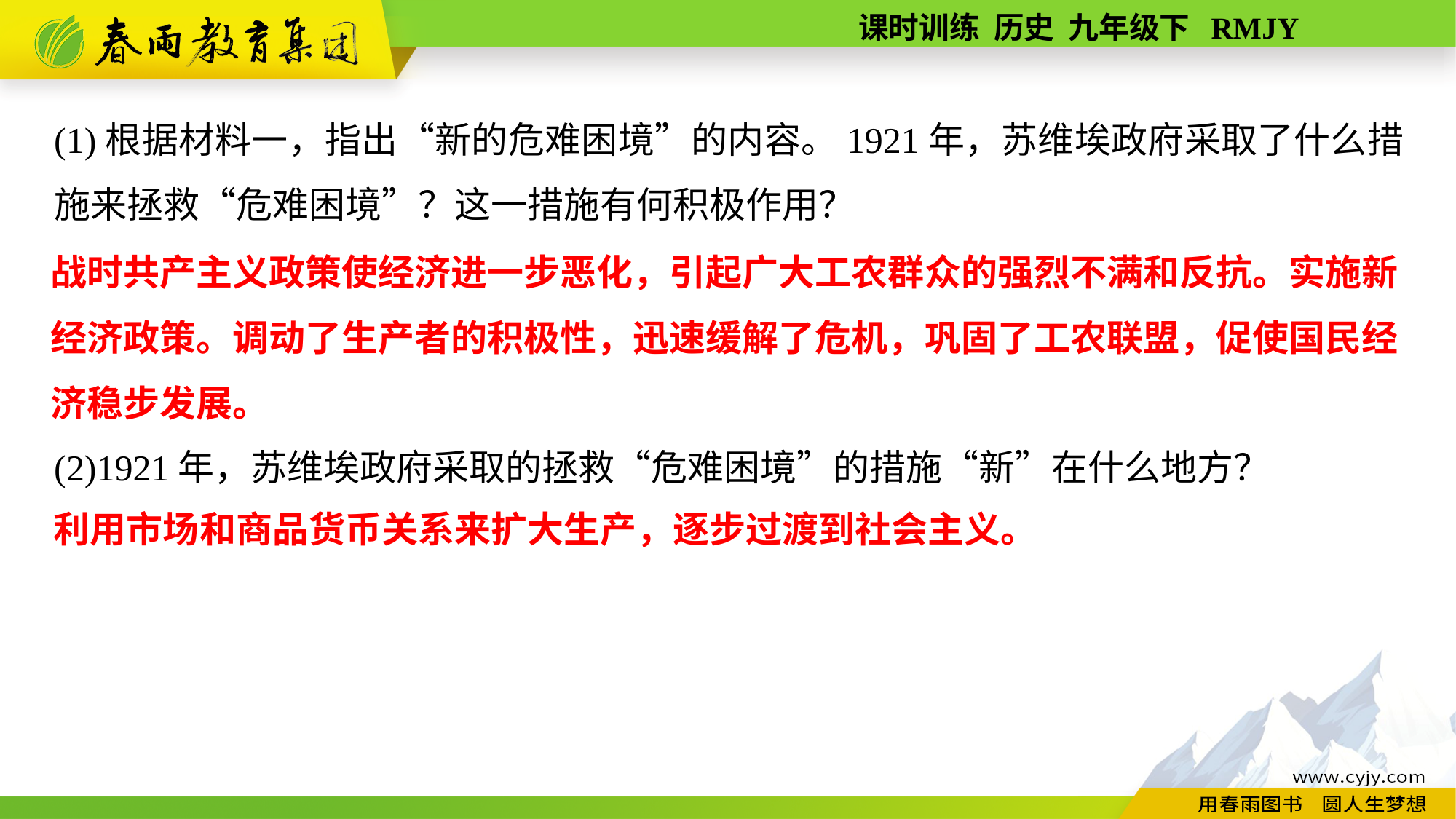

(1)根据材料一，指出“新的危难困境”的内容。1921年，苏维埃政府采取了什么措施来拯救“危难困境”？这一措施有何积极作用？

(2)1921年，苏维埃政府采取的拯救“危难困境”的措施“新”在什么地方？
战时共产主义政策使经济进一步恶化，引起广大工农群众的强烈不满和反抗。实施新经济政策。调动了生产者的积极性，迅速缓解了危机，巩固了工农联盟，促使国民经济稳步发展。
利用市场和商品货币关系来扩大生产，逐步过渡到社会主义。